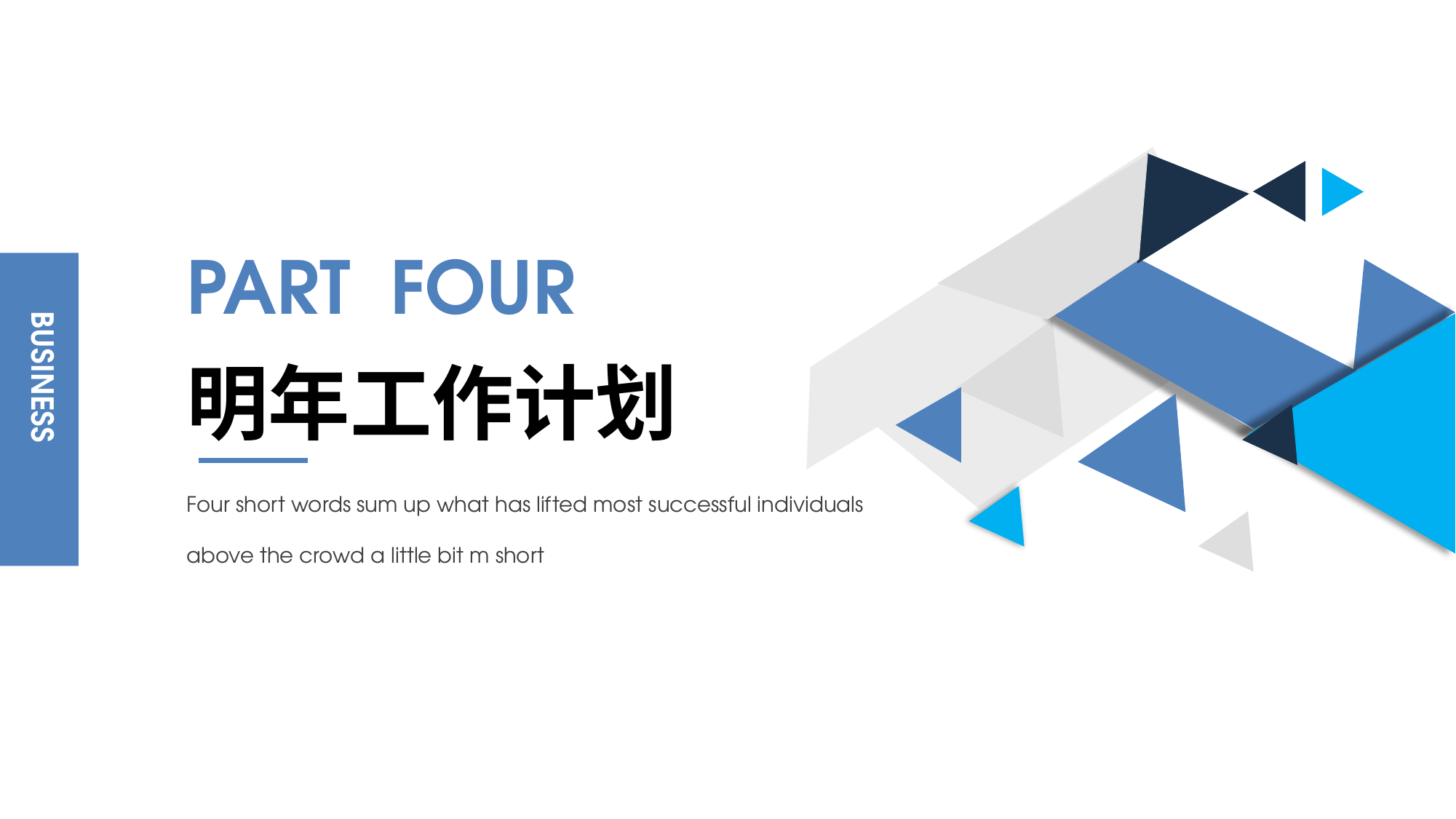

PART  FOUR

BUSINESS

明年工作计划

Four short words sum up what has lifted most successful individuals above the crowd a little bit m short